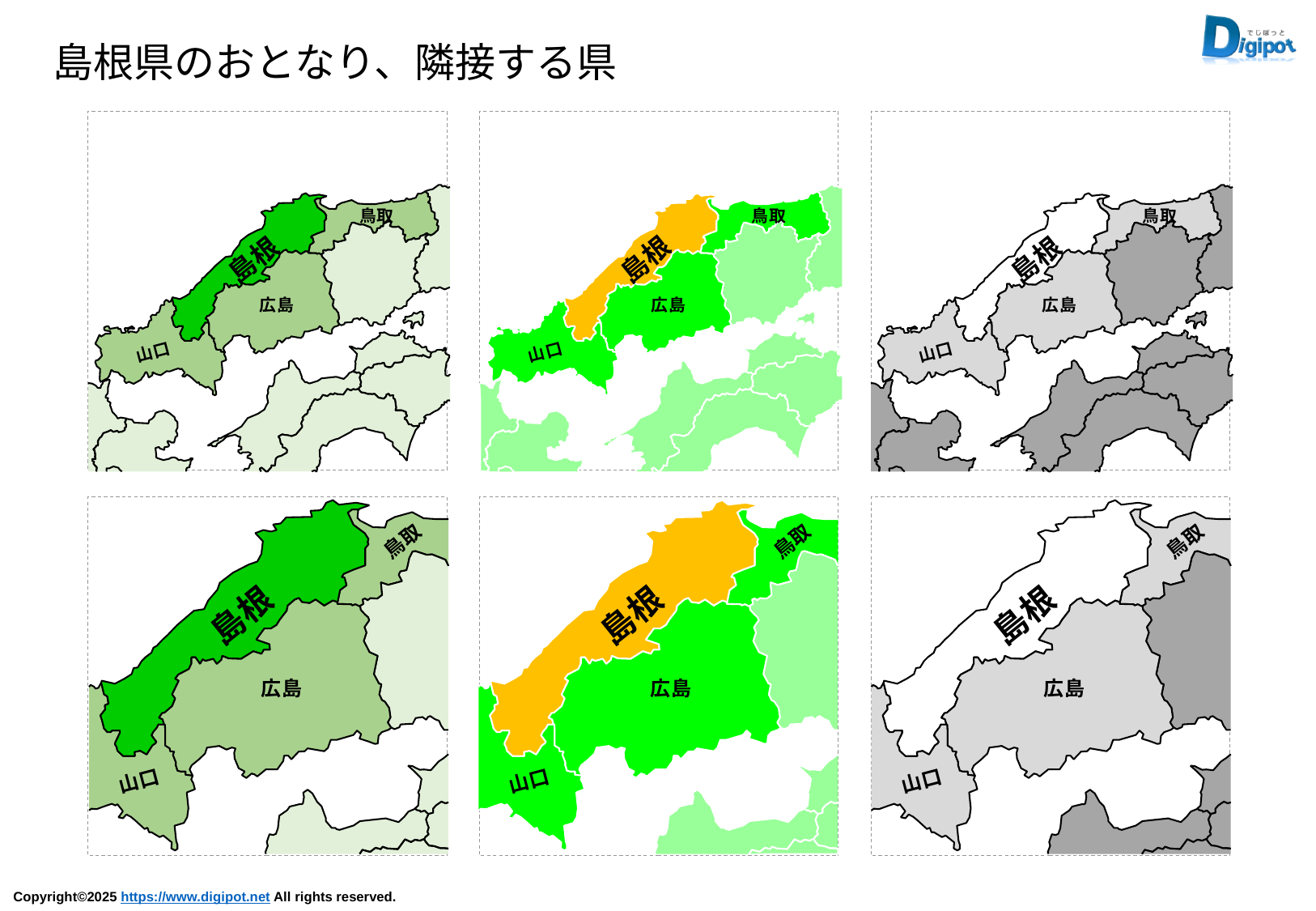

島根県のおとなり、隣接する県

鳥取
島根
広島
山口

鳥取
島根
広島
山口

鳥取
島根
広島
山口

鳥取
島根
広島
山口

鳥取
島根
広島
山口

鳥取
島根
広島
山口